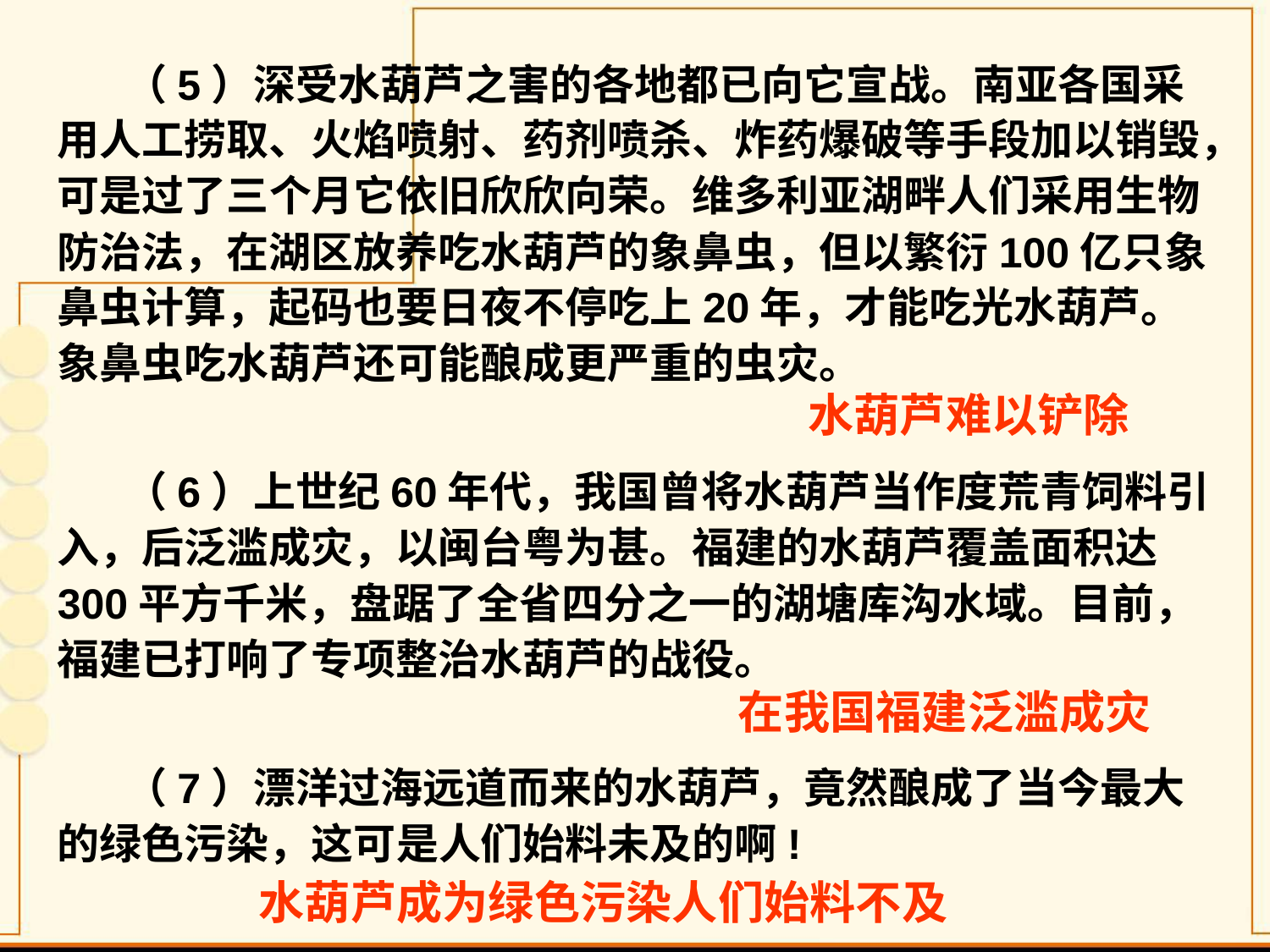

（5）深受水葫芦之害的各地都已向它宣战。南亚各国采用人工捞取、火焰喷射、药剂喷杀、炸药爆破等手段加以销毁，可是过了三个月它依旧欣欣向荣。维多利亚湖畔人们采用生物防治法，在湖区放养吃水葫芦的象鼻虫，但以繁衍100亿只象鼻虫计算，起码也要日夜不停吃上20年，才能吃光水葫芦。象鼻虫吃水葫芦还可能酿成更严重的虫灾。

      （6）上世纪60年代，我国曾将水葫芦当作度荒青饲料引入，后泛滥成灾，以闽台粤为甚。福建的水葫芦覆盖面积达300平方千米，盘踞了全省四分之一的湖塘库沟水域。目前，福建已打响了专项整治水葫芦的战役。

      （7）漂洋过海远道而来的水葫芦，竟然酿成了当今最大的绿色污染，这可是人们始料未及的啊!

水葫芦难以铲除
在我国福建泛滥成灾
水葫芦成为绿色污染人们始料不及